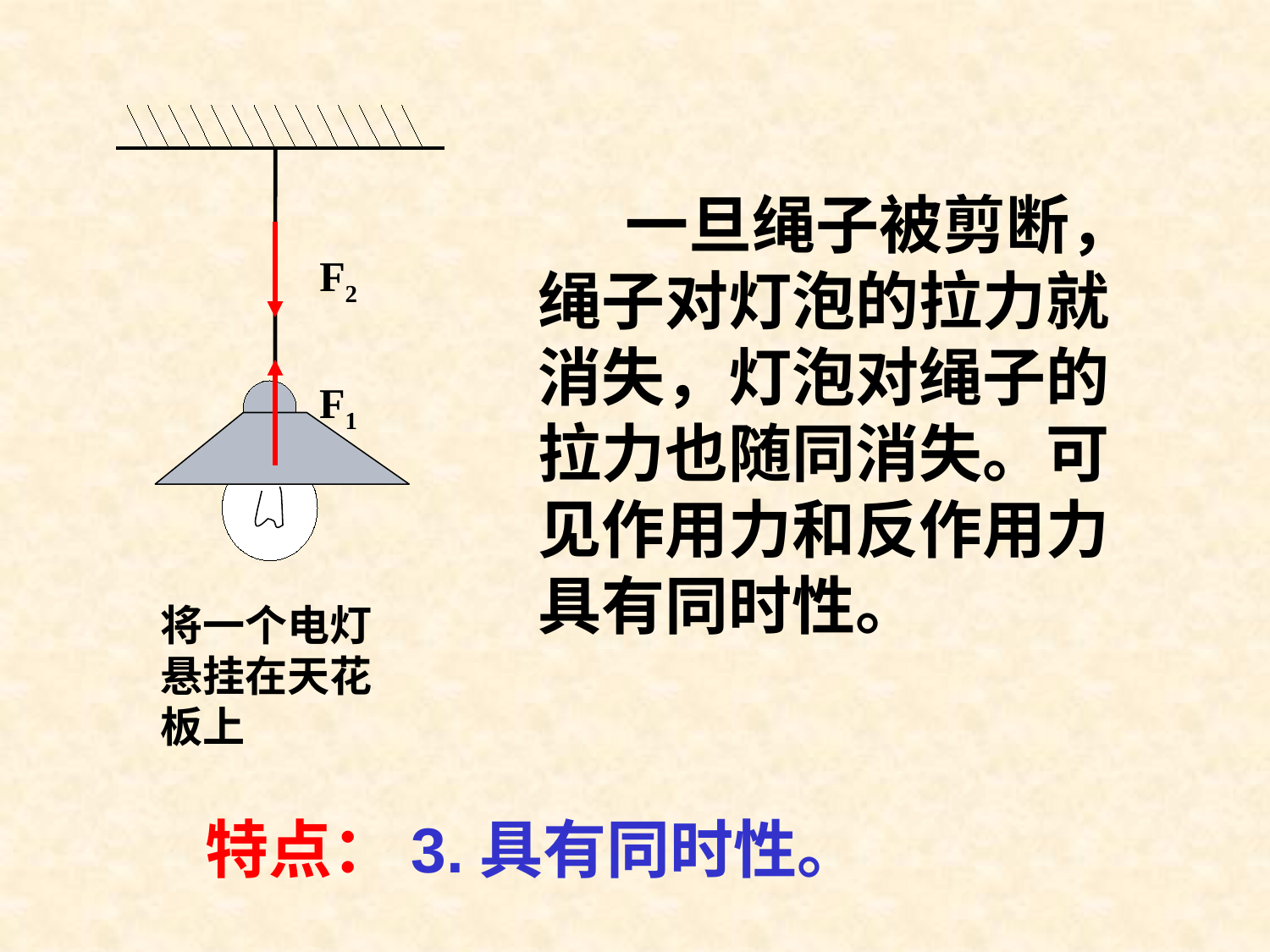

一旦绳子被剪断，绳子对灯泡的拉力就消失，灯泡对绳子的拉力也随同消失。可见作用力和反作用力具有同时性。
F2
F1

将一个电灯悬挂在天花板上
特点：3.具有同时性。